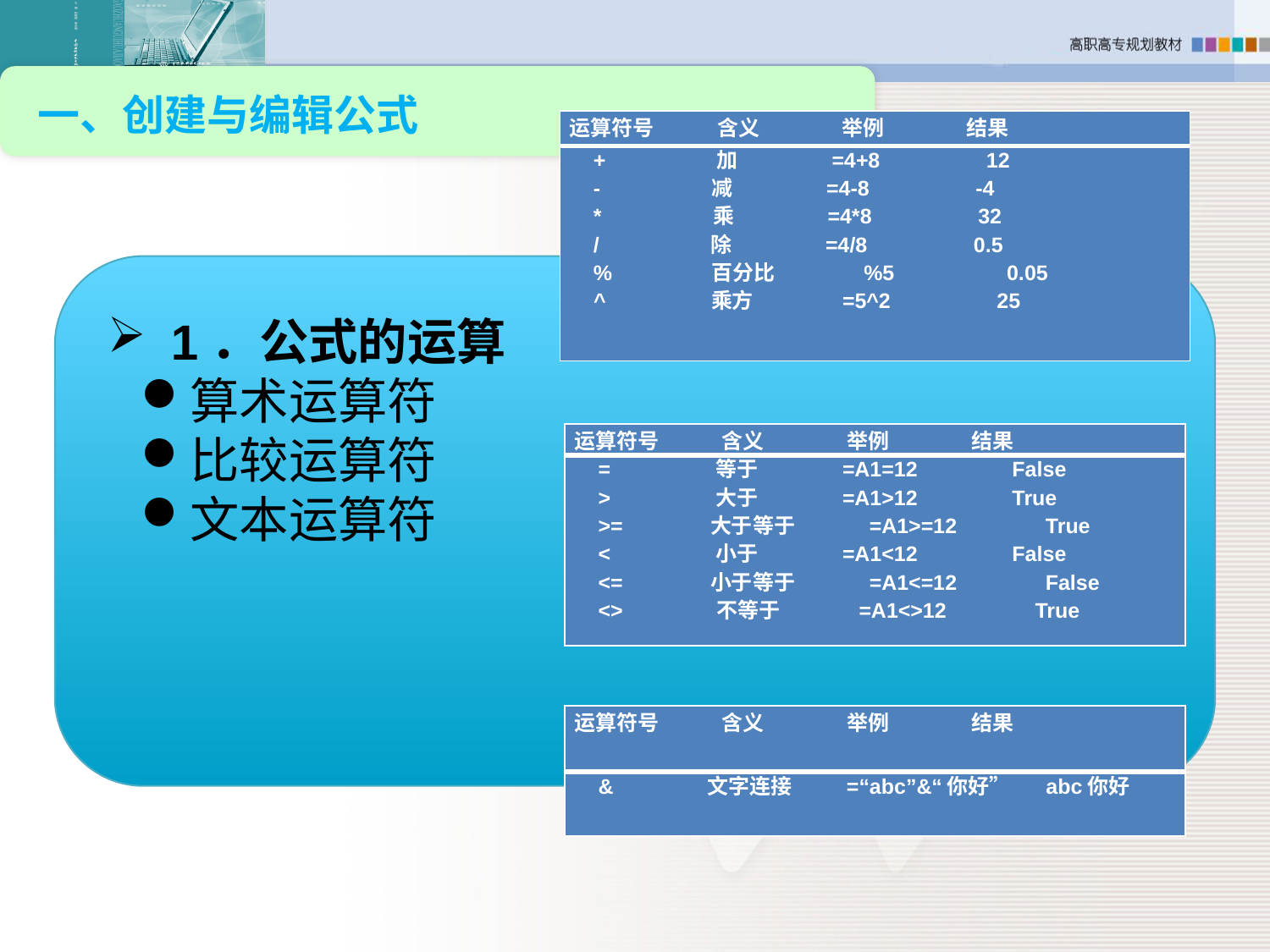

一、创建与编辑公式
| 运算符号 含义 举例 结果 |
| --- |
| + 加 =4+8 12 - 减 =4-8 -4 \* 乘 =4\*8 32 / 除 =4/8 0.5 % 百分比 %5 0.05 ^ 乘方 =5^2 25 |

1．公式的运算
算术运算符
比较运算符
文本运算符

| 运算符号 含义 举例 结果 |
| --- |
| = 等于 =A1=12 False > 大于 =A1>12 True >= 大于等于 =A1>=12 True < 小于 =A1<12 False <= 小于等于 =A1<=12 False <> 不等于 =A1<>12 True |
| 运算符号 含义 举例 结果 |
| --- |
| & 文字连接 =“abc”&“你好” abc你好 |